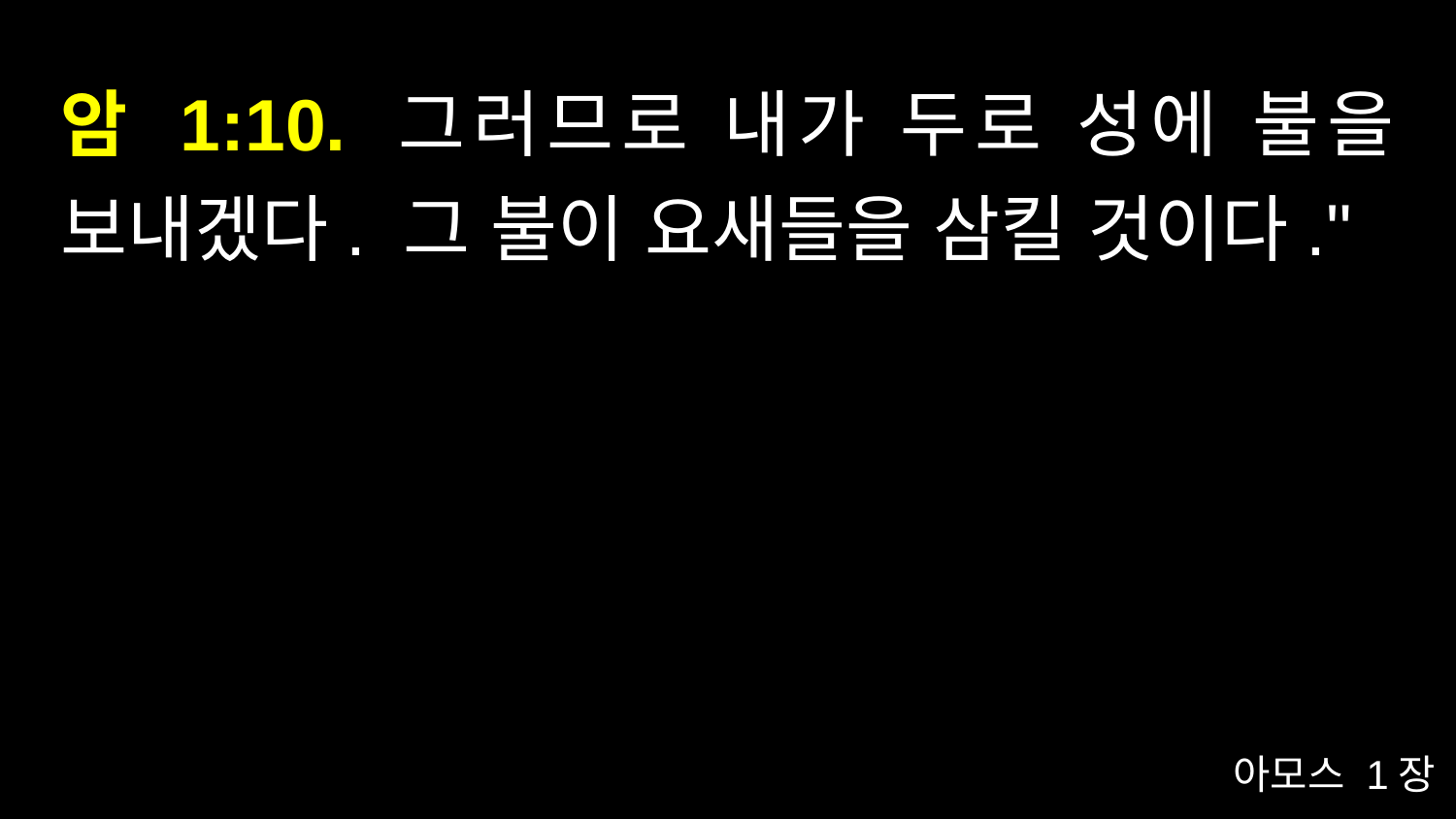

# 암 1:10. 그러므로 내가 두로 성에 불을 보내겠다. 그 불이 요새들을 삼킬 것이다."
아모스 1장